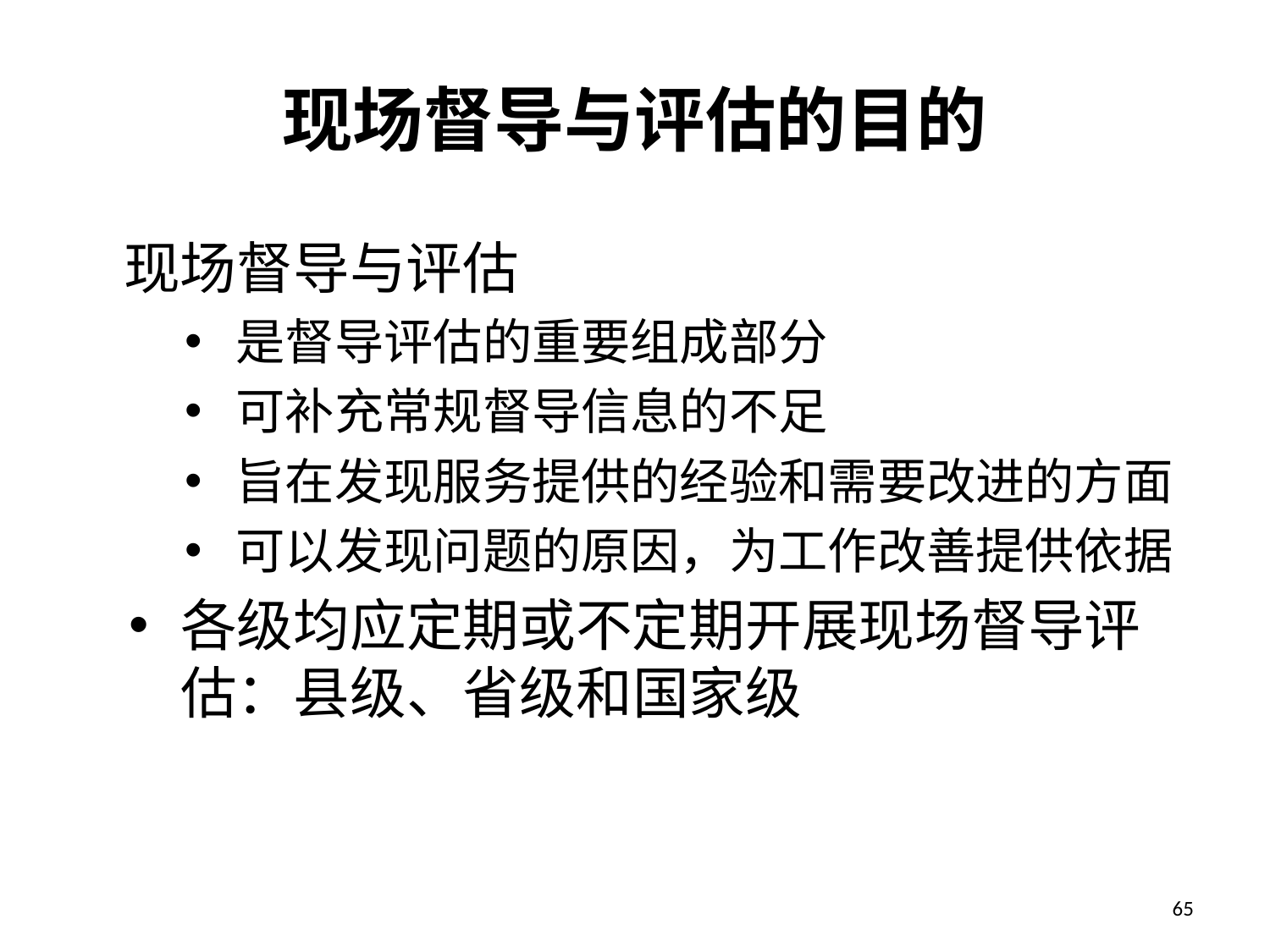

# 现场督导与评估的目的
现场督导与评估
是督导评估的重要组成部分
可补充常规督导信息的不足
旨在发现服务提供的经验和需要改进的方面
可以发现问题的原因，为工作改善提供依据
各级均应定期或不定期开展现场督导评估：县级、省级和国家级

65